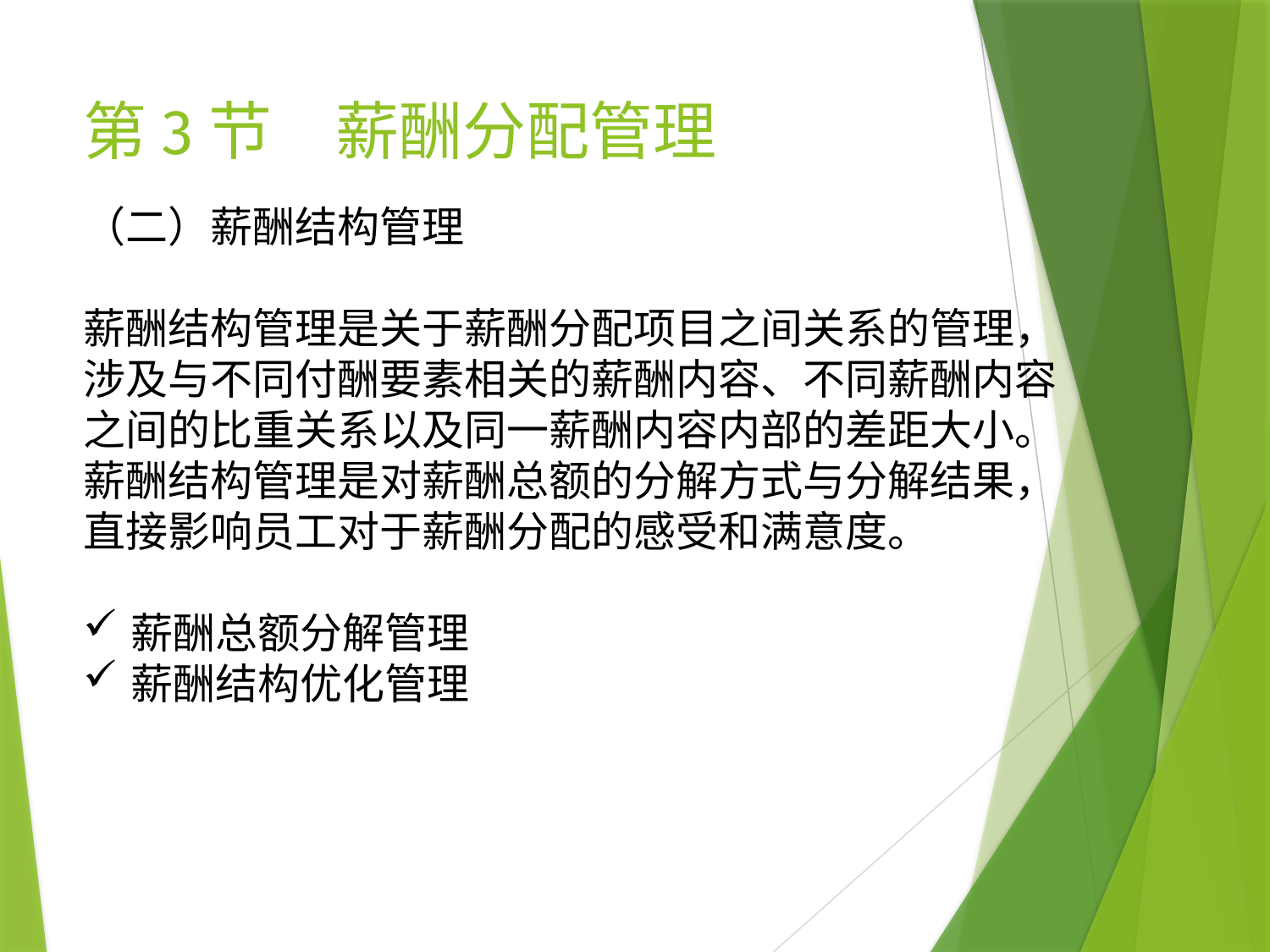

# 第3节　薪酬分配管理
（二）薪酬结构管理

薪酬结构管理是关于薪酬分配项目之间关系的管理，涉及与不同付酬要素相关的薪酬内容、不同薪酬内容之间的比重关系以及同一薪酬内容内部的差距大小。薪酬结构管理是对薪酬总额的分解方式与分解结果，直接影响员工对于薪酬分配的感受和满意度。

薪酬总额分解管理
薪酬结构优化管理